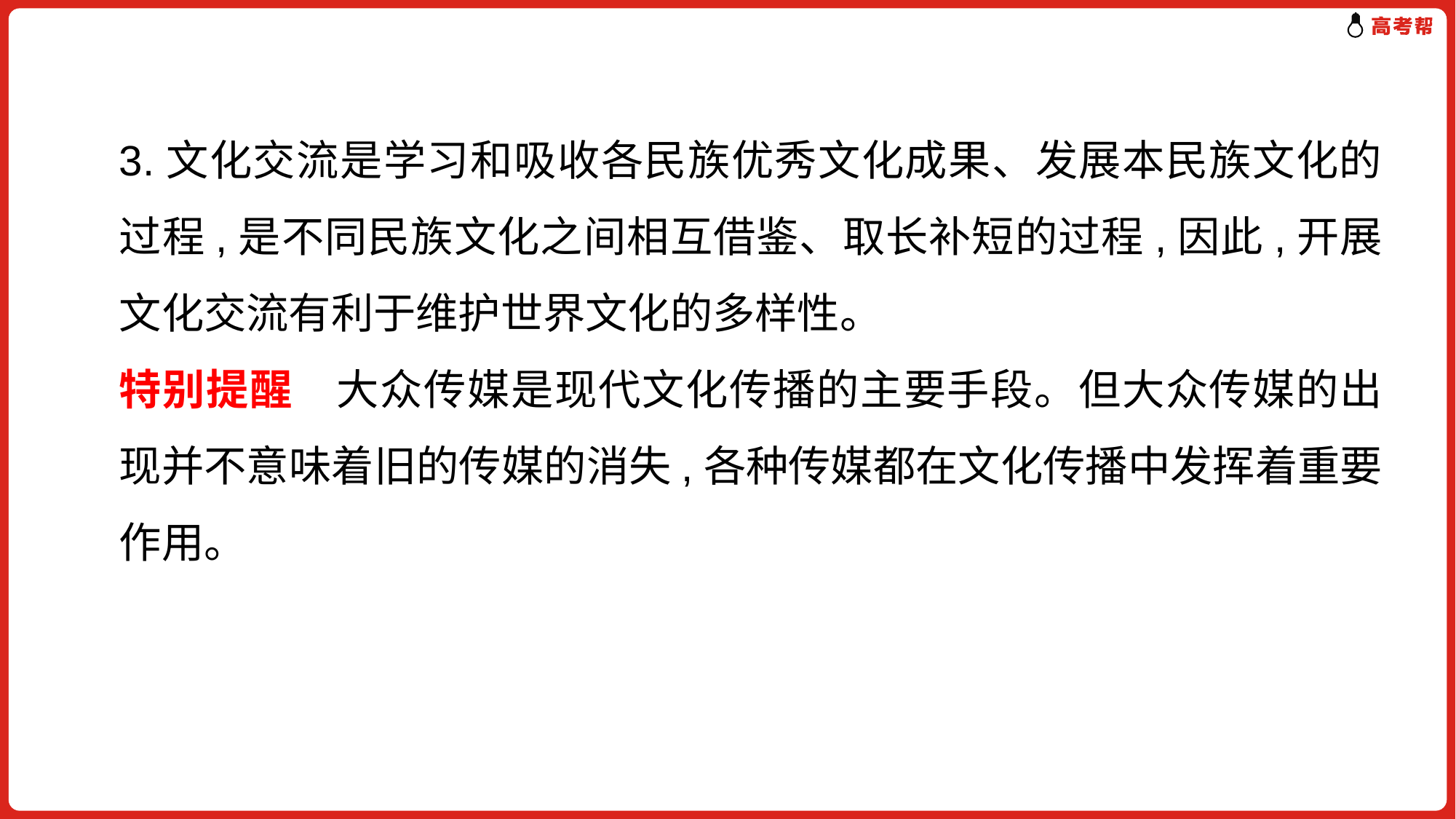

3.文化交流是学习和吸收各民族优秀文化成果、发展本民族文化的过程,是不同民族文化之间相互借鉴、取长补短的过程,因此,开展文化交流有利于维护世界文化的多样性。
特别提醒    大众传媒是现代文化传播的主要手段。但大众传媒的出现并不意味着旧的传媒的消失,各种传媒都在文化传播中发挥着重要作用。